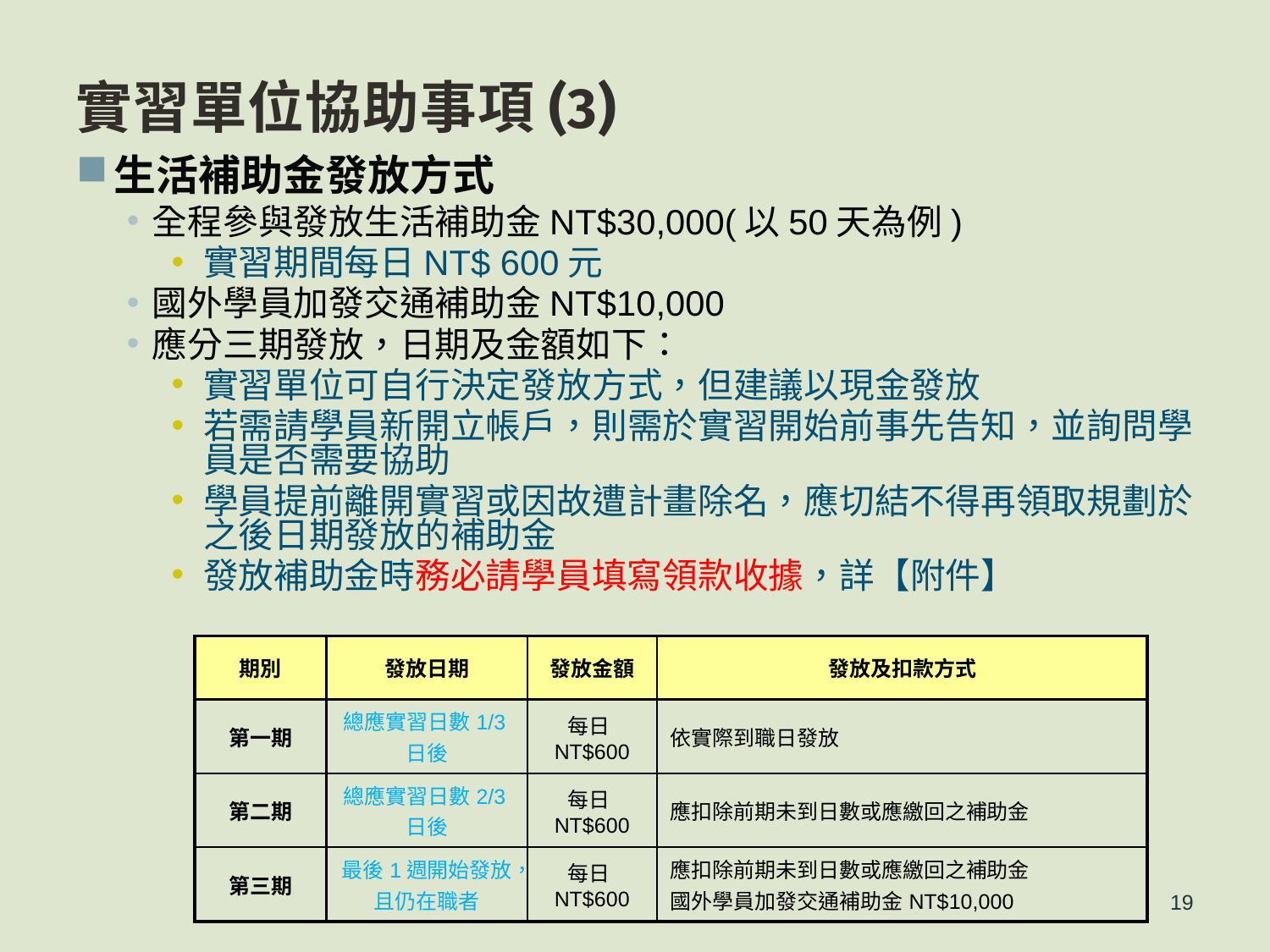

實習單位協助事項(3)
生活補助金發放方式
全程參與發放生活補助金NT$30,000(以50天為例)
實習期間每日NT$ 600元
國外學員加發交通補助金NT$10,000
應分三期發放，日期及金額如下：
實習單位可自行決定發放方式，但建議以現金發放
若需請學員新開立帳戶，則需於實習開始前事先告知，並詢問學員是否需要協助
學員提前離開實習或因故遭計畫除名，應切結不得再領取規劃於之後日期發放的補助金
發放補助金時務必請學員填寫領款收據，詳【附件】

| 期別 | 發放日期 | 發放金額 | 發放及扣款方式 |
| --- | --- | --- | --- |
| 第一期 | 總應實習日數1/3日後 | 每日NT$600 | 依實際到職日發放 |
| 第二期 | 總應實習日數2/3日後 | 每日NT$600 | 應扣除前期未到日數或應繳回之補助金 |
| 第三期 | 最後1週開始發放，且仍在職者 | 每日NT$600 | 應扣除前期未到日數或應繳回之補助金 國外學員加發交通補助金NT$10,000 |
19